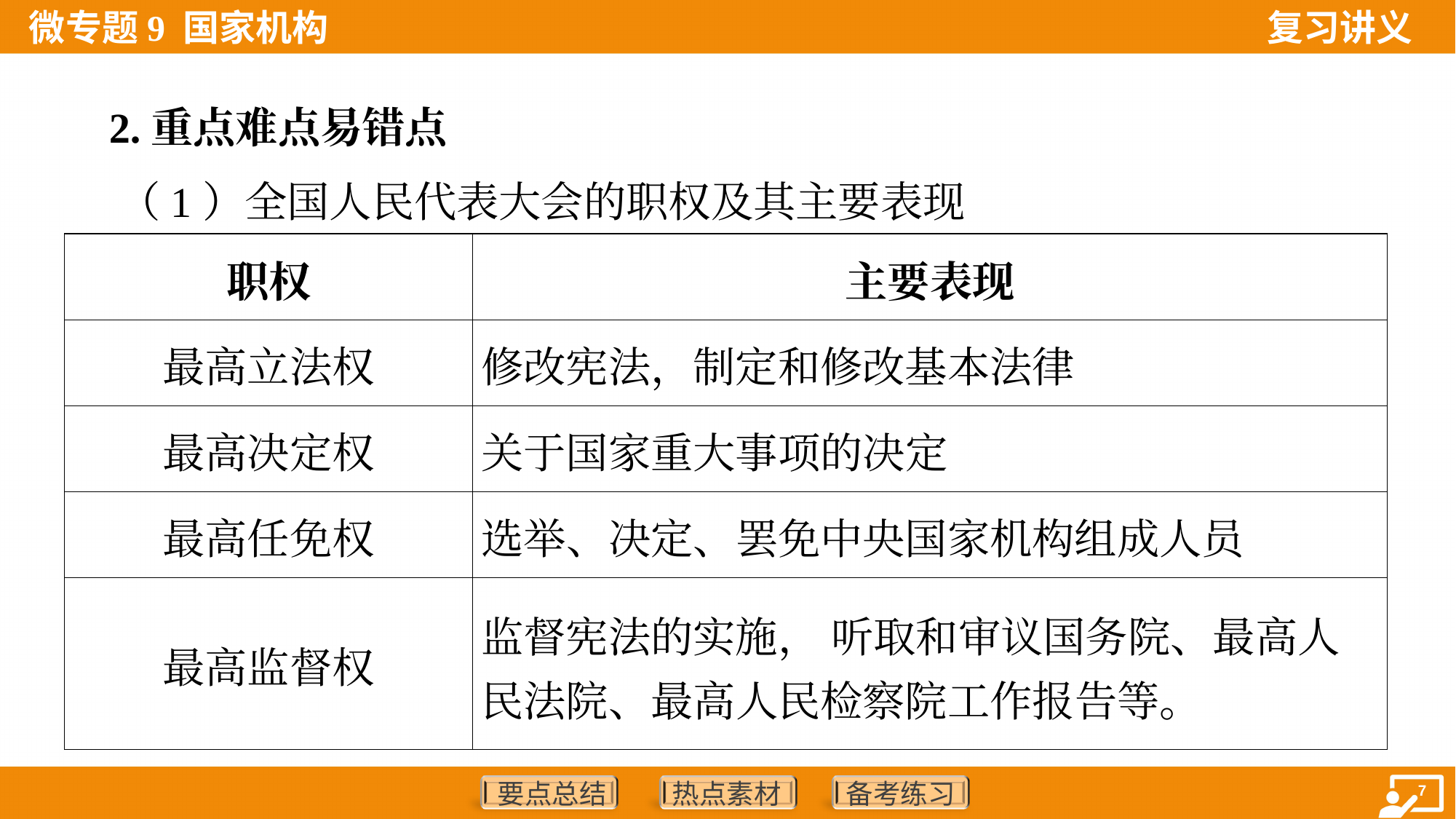

2.重点难点易错点
    （1）全国人民代表大会的职权及其主要表现
| 职权 | 主要表现 |
| --- | --- |
| 最高立法权 | 修改宪法，制定和修改基本法律 |
| 最高决定权 | 关于国家重大事项的决定 |
| 最高任免权 | 选举、决定、罢免中央国家机构组成人员 |
| 最高监督权 | 监督宪法的实施， 听取和审议国务院、最高人 民法院、最高人民检察院工作报告等。 |